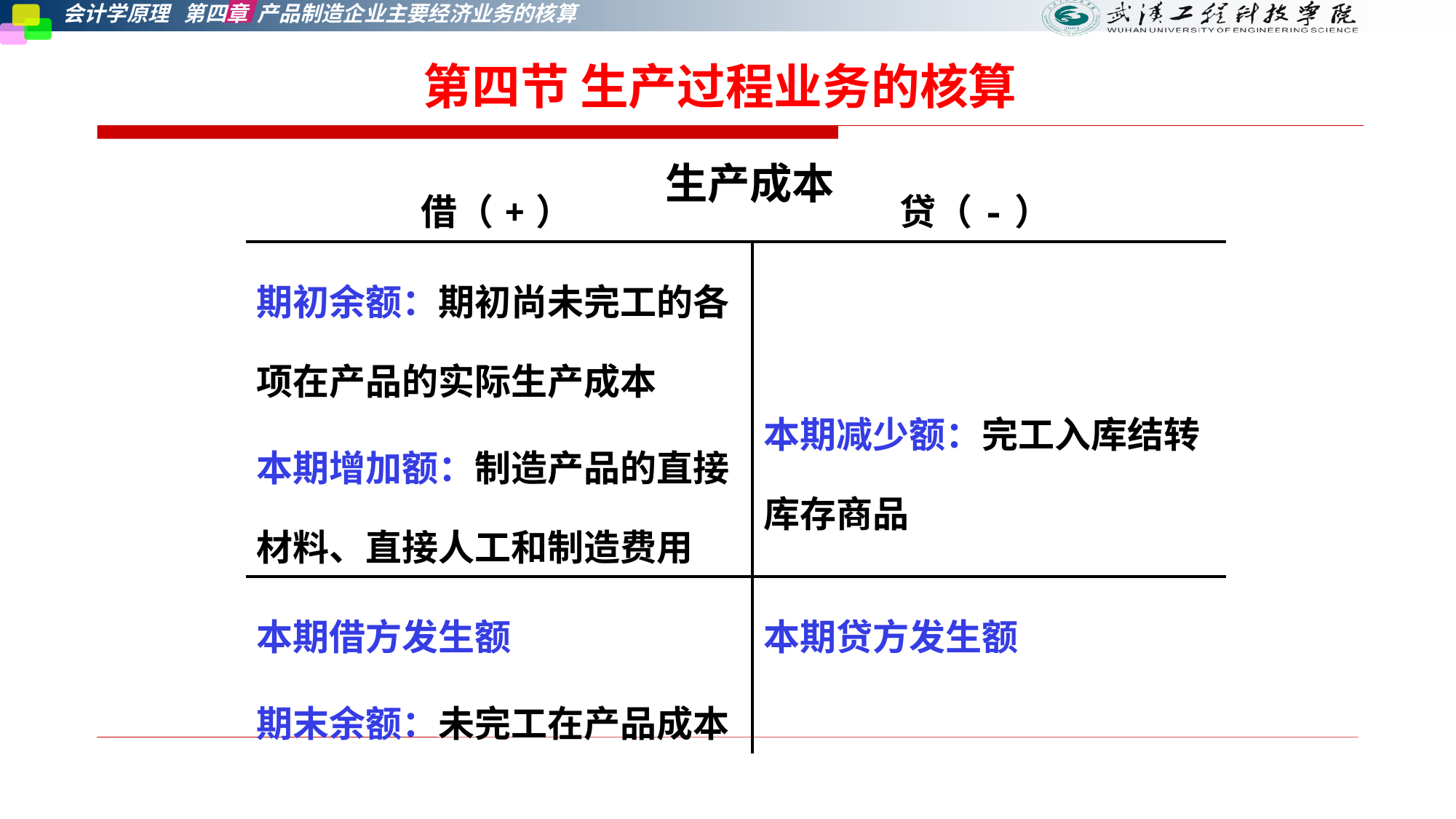

第四节 生产过程业务的核算
| 借（+） 贷（-） |  |
| --- | --- |
| 期初余额：期初尚未完工的各项在产品的实际生产成本 本期增加额：制造产品的直接材料、直接人工和制造费用 | 本期减少额：完工入库结转库存商品 |
| 本期借方发生额 期末余额：未完工在产品成本 | 本期贷方发生额 |
生产成本